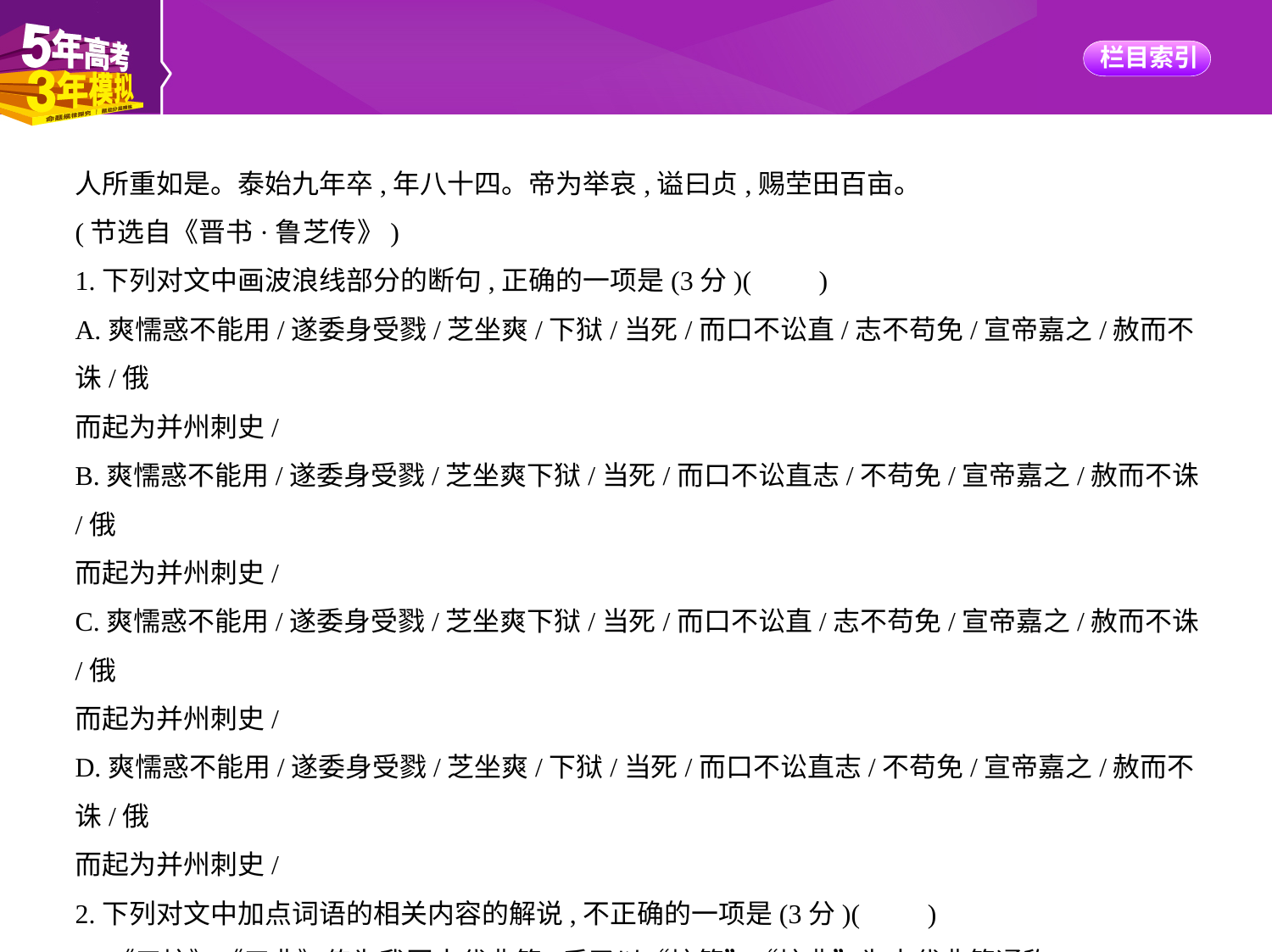

人所重如是。泰始九年卒,年八十四。帝为举哀,谥曰贞,赐茔田百亩。
(节选自《晋书·鲁芝传》)
1.下列对文中画波浪线部分的断句,正确的一项是(3分)(　　)
A.爽懦惑不能用/遂委身受戮/芝坐爽/下狱/当死/而口不讼直/志不苟免/宣帝嘉之/赦而不诛/俄
而起为并州刺史/
B.爽懦惑不能用/遂委身受戮/芝坐爽下狱/当死/而口不讼直志/不苟免/宣帝嘉之/赦而不诛/俄
而起为并州刺史/
C.爽懦惑不能用/遂委身受戮/芝坐爽下狱/当死/而口不讼直/志不苟免/宣帝嘉之/赦而不诛/俄
而起为并州刺史/
D.爽懦惑不能用/遂委身受戮/芝坐爽/下狱/当死/而口不讼直志/不苟免/宣帝嘉之/赦而不诛/俄
而起为并州刺史/
2.下列对文中加点词语的相关内容的解说,不正确的一项是(3分)(　　)
A.《三坟》《五典》传为我国古代典籍,后又以“坟籍”“坟典”为古代典籍通称。
B.“阙”原指皇宫前面两侧的楼台,又可用作朝廷的代称,赴阙也指入朝觐见皇帝。